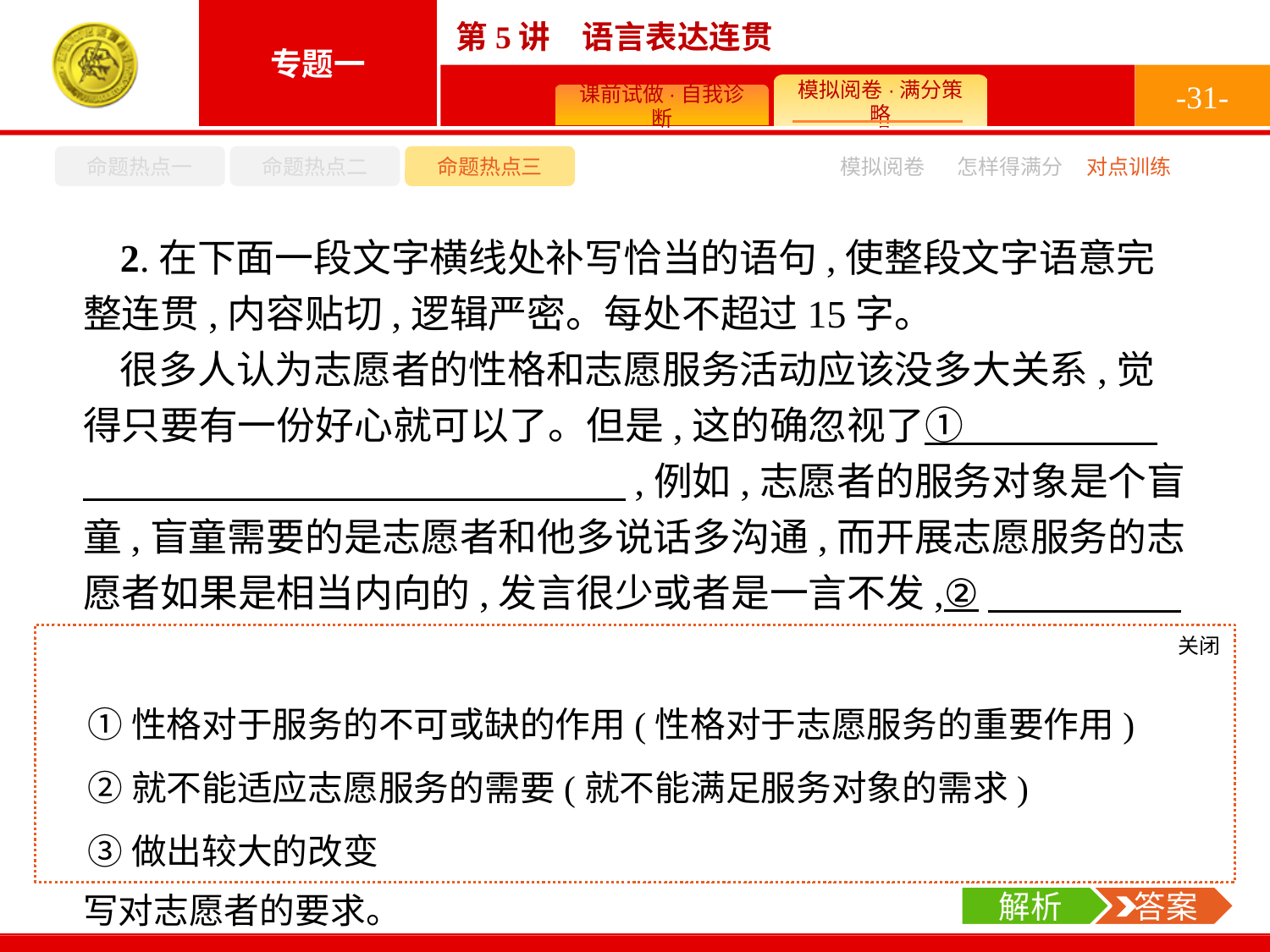

-31-
命题热点一
命题热点二
命题热点三
模拟阅卷
怎样得满分
对点训练
2.在下面一段文字横线处补写恰当的语句,使整段文字语意完整连贯,内容贴切,逻辑严密。每处不超过15字。
很多人认为志愿者的性格和志愿服务活动应该没多大关系,觉得只要有一份好心就可以了。但是,这的确忽视了①　　　　　　　　　　　　　　　　　　　,例如,志愿者的服务对象是个盲童,盲童需要的是志愿者和他多说话多沟通,而开展志愿服务的志愿者如果是相当内向的,发言很少或者是一言不发,②　　　　　　　　　　　　　　　　　　　,服务就失败了。所以,这一类朋友就要③　　　　　　　　　　　　　　　　　　　,在能够适应志愿服务的需要之后,再参加志愿服务为好,这样才不至于好心办了坏事。

关闭
解析

①处注意文段首句中“性格”,以及横线前的“但是”这两个关键词。②处根据上文“发言很少”“一言不发”的表现和“服务就失败”的结论推出中间内容;要注意此处和“适应志愿服务的需要”的呼应。③处写对志愿者的要求。

关闭
解析
  答案

①性格对于服务的不可或缺的作用(性格对于志愿服务的重要作用)
②就不能适应志愿服务的需要(就不能满足服务对象的需求)
③做出较大的改变
解析
  答案